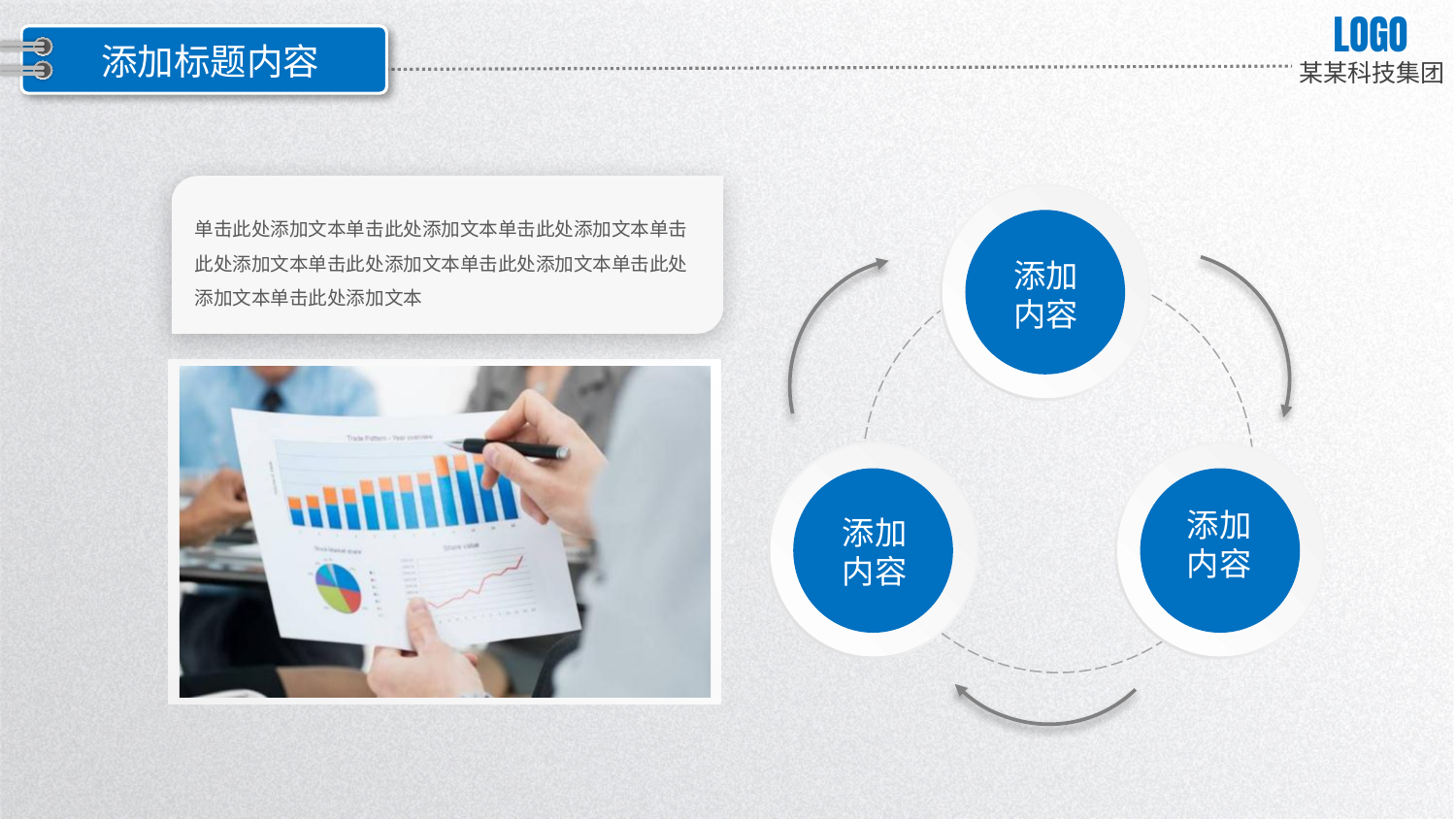

LOGO
某某科技集团

添加标题内容

单击此处添加文本单击此处添加文本单击此处添加文本单击此处添加文本单击此处添加文本单击此处添加文本单击此处添加文本单击此处添加文本

添加
内容

添加
内容

添加
内容